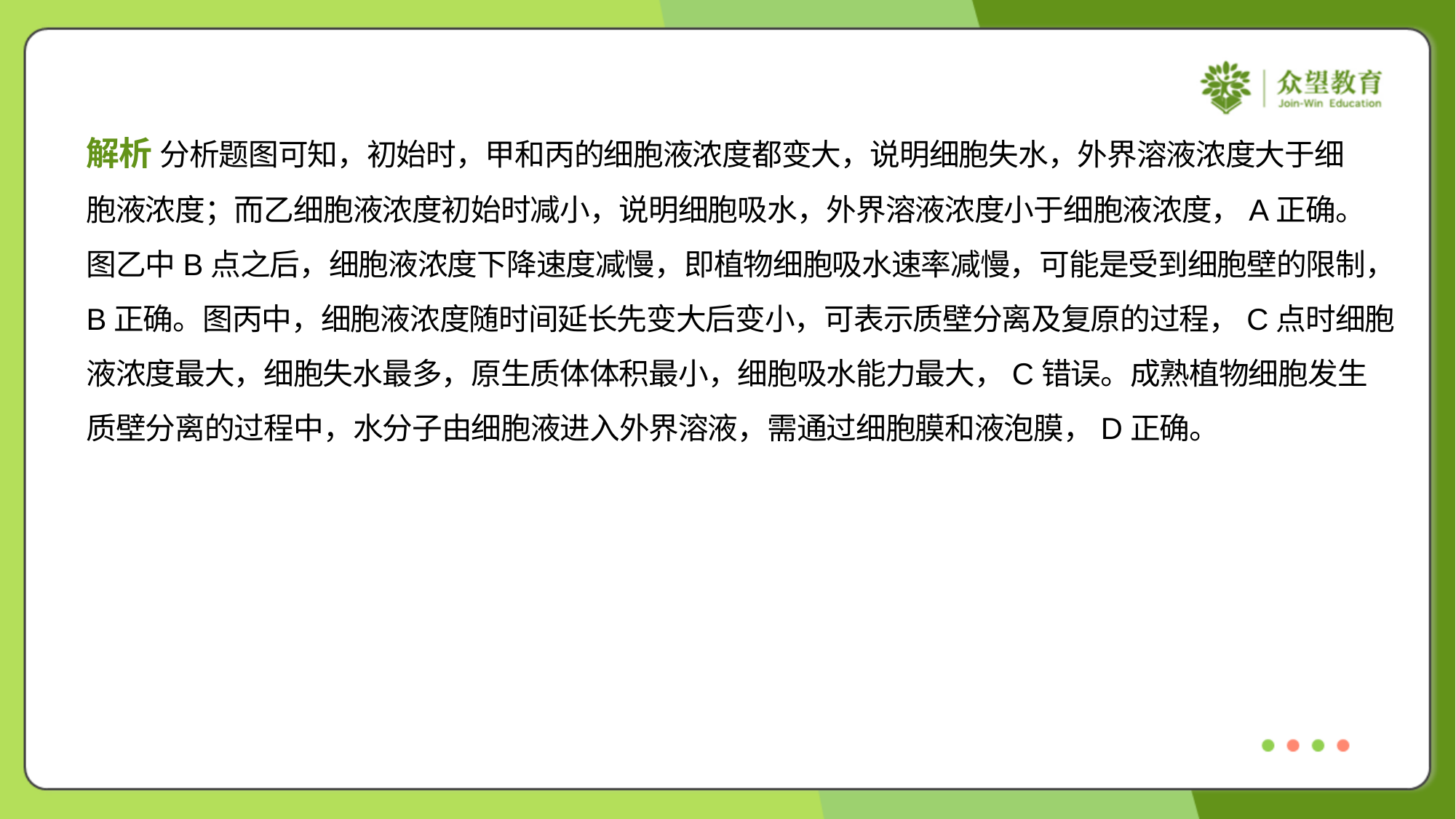

解析 分析题图可知，初始时，甲和丙的细胞液浓度都变大，说明细胞失水，外界溶液浓度大于细
胞液浓度；而乙细胞液浓度初始时减小，说明细胞吸水，外界溶液浓度小于细胞液浓度，A正确。
图乙中B点之后，细胞液浓度下降速度减慢，即植物细胞吸水速率减慢，可能是受到细胞壁的限制，
B正确。图丙中，细胞液浓度随时间延长先变大后变小，可表示质壁分离及复原的过程，C点时细胞
液浓度最大，细胞失水最多，原生质体体积最小，细胞吸水能力最大，C错误。成熟植物细胞发生
质壁分离的过程中，水分子由细胞液进入外界溶液，需通过细胞膜和液泡膜，D正确。